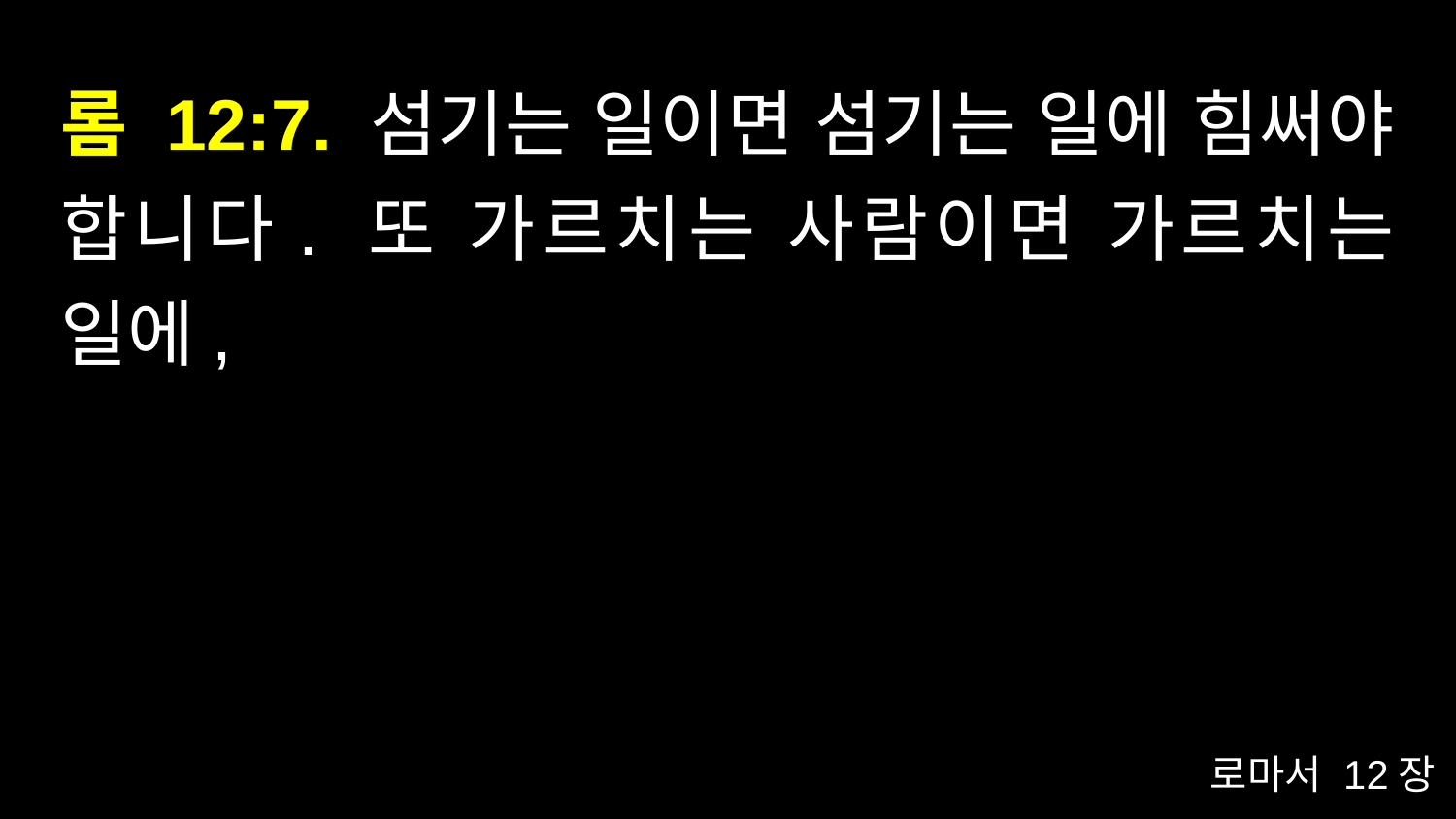

# 롬 12:7. 섬기는 일이면 섬기는 일에 힘써야 합니다. 또 가르치는 사람이면 가르치는 일에,
로마서 12장